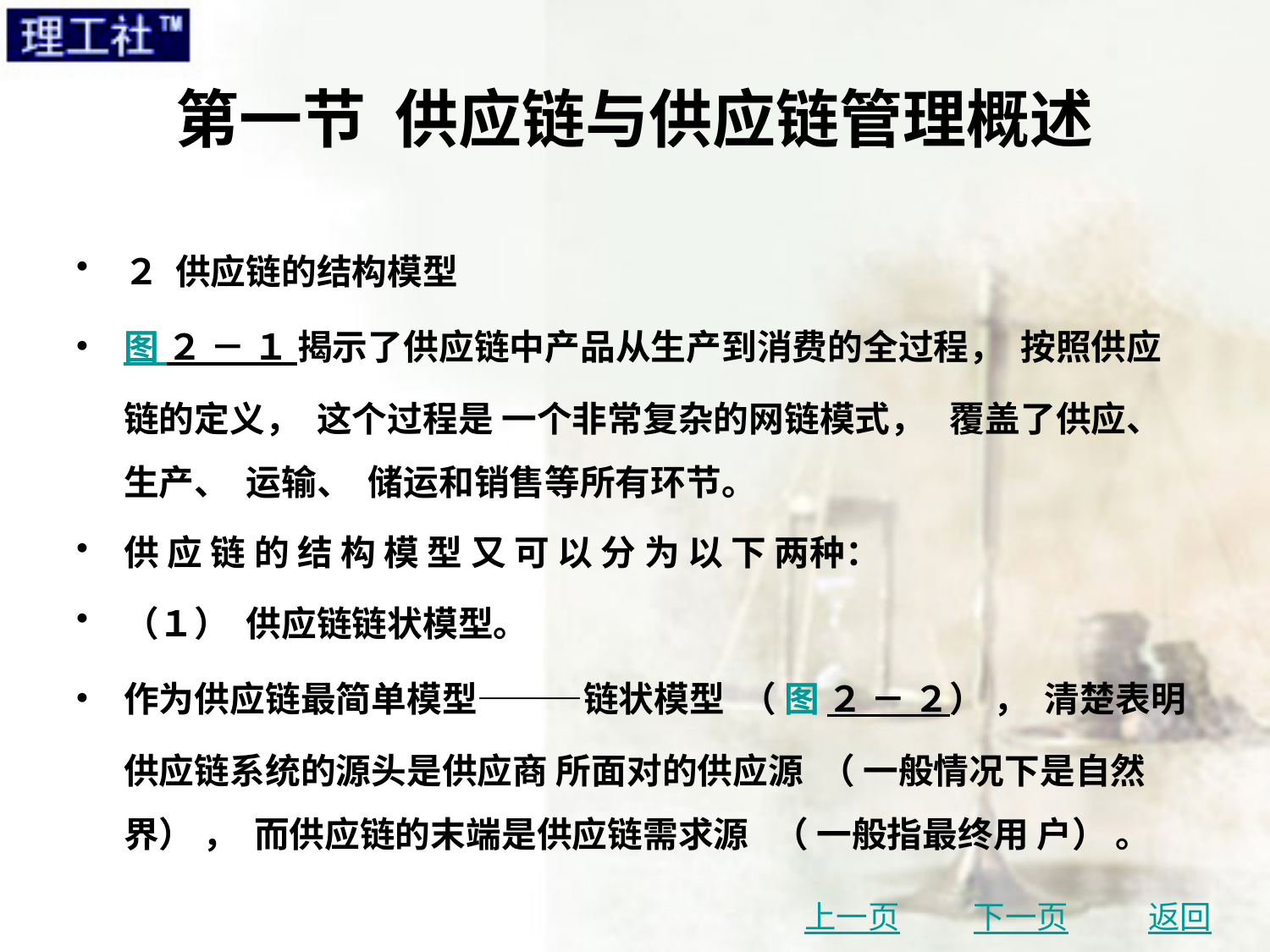

# 第一节  供应链与供应链管理概述
２  供应链的结构模型
图 ２ － １ 揭示了供应链中产品从生产到消费的全过程，  按照供应链的定义，  这个过程是 一个非常复杂的网链模式，   覆盖了供应、  生产、  运输、  储运和销售等所有环节。
供 应 链 的 结 构 模 型 又 可 以 分 为 以 下 两种：
（１）  供应链链状模型。
作为供应链最简单模型———链状模型  （ 图 ２ － ２） ，  清楚表明供应链系统的源头是供应商 所面对的供应源  （ 一般情况下是自然界） ，  而供应链的末端是供应链需求源   （ 一般指最终用 户） 。
上一页
下一页
返回